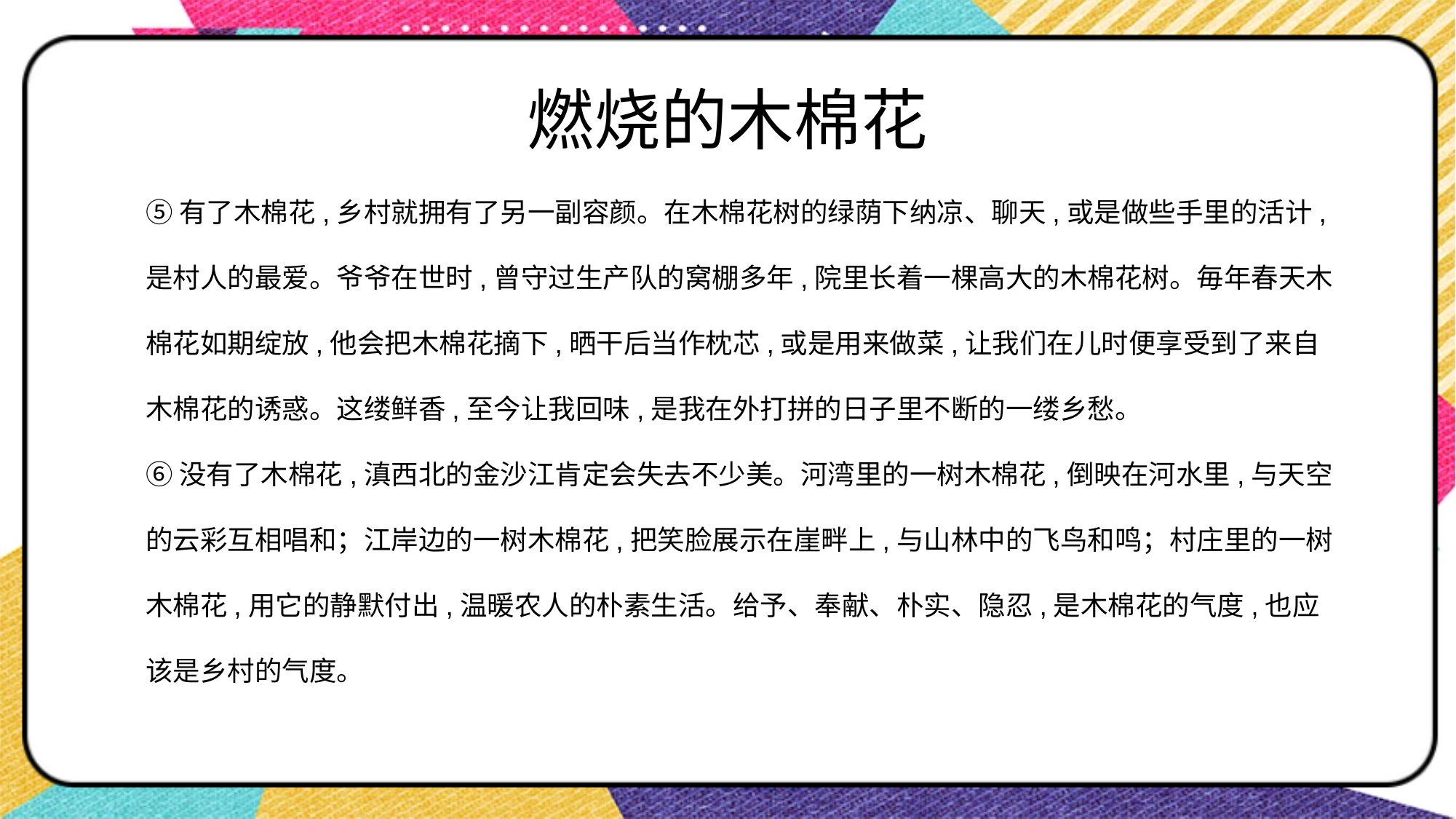

# 燃烧的木棉花
⑤有了木棉花,乡村就拥有了另一副容颜。在木棉花树的绿荫下纳凉、聊天,或是做些手里的活计,是村人的最爱。爷爷在世时,曾守过生产队的窝棚多年,院里长着一棵高大的木棉花树。毎年春天木棉花如期绽放,他会把木棉花摘下,晒干后当作枕芯,或是用来做菜,让我们在儿时便享受到了来自木棉花的诱惑。这缕鲜香,至今让我回味,是我在外打拼的日子里不断的一缕乡愁。
⑥没有了木棉花,滇西北的金沙江肯定会失去不少美。河湾里的一树木棉花,倒映在河水里,与天空的云彩互相唱和；江岸边的一树木棉花,把笑脸展示在崖畔上,与山林中的飞鸟和鸣；村庄里的一树木棉花,用它的静默付出,温暖农人的朴素生活。给予、奉献、朴实、隐忍,是木棉花的气度,也应该是乡村的气度。